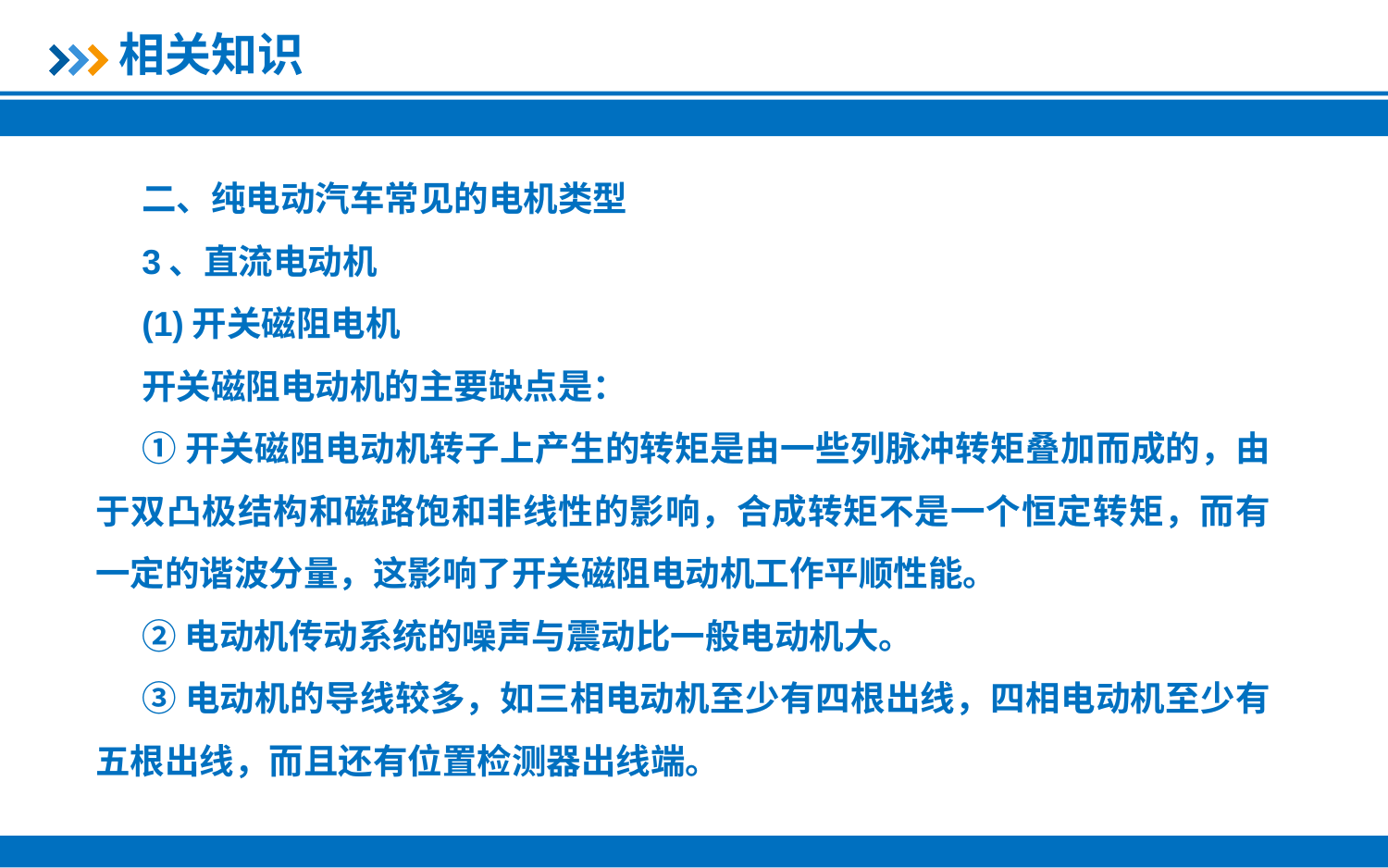

相关知识
二、纯电动汽车常见的电机类型
3、直流电动机
(1)开关磁阻电机
开关磁阻电动机的主要缺点是：
①开关磁阻电动机转子上产生的转矩是由一些列脉冲转矩叠加而成的，由于双凸极结构和磁路饱和非线性的影响，合成转矩不是一个恒定转矩，而有一定的谐波分量，这影响了开关磁阻电动机工作平顺性能。
②电动机传动系统的噪声与震动比一般电动机大。
③电动机的导线较多，如三相电动机至少有四根出线，四相电动机至少有五根出线，而且还有位置检测器出线端。